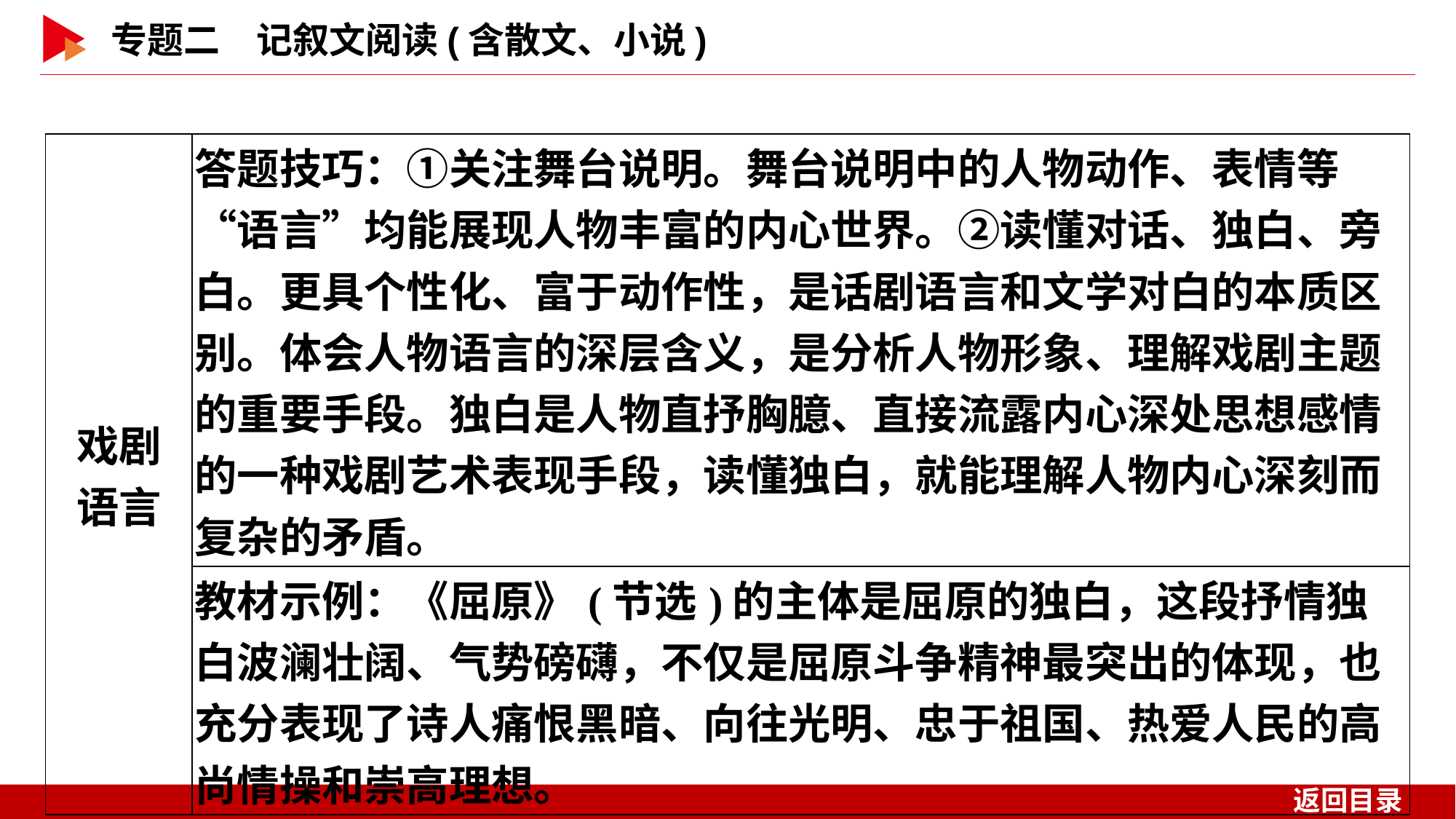

| 戏剧 语言 | 答题技巧：①关注舞台说明。舞台说明中的人物动作、表情等“语言”均能展现人物丰富的内心世界。②读懂对话、独白、旁白。更具个性化、富于动作性，是话剧语言和文学对白的本质区别。体会人物语言的深层含义，是分析人物形象、理解戏剧主题的重要手段。独白是人物直抒胸臆、直接流露内心深处思想感情的一种戏剧艺术表现手段，读懂独白，就能理解人物内心深刻而复杂的矛盾。 |
| --- | --- |
|  | 教材示例：《屈原》(节选)的主体是屈原的独白，这段抒情独白波澜壮阔、气势磅礴，不仅是屈原斗争精神最突出的体现，也充分表现了诗人痛恨黑暗、向往光明、忠于祖国、热爱人民的高尚情操和崇高理想。 |